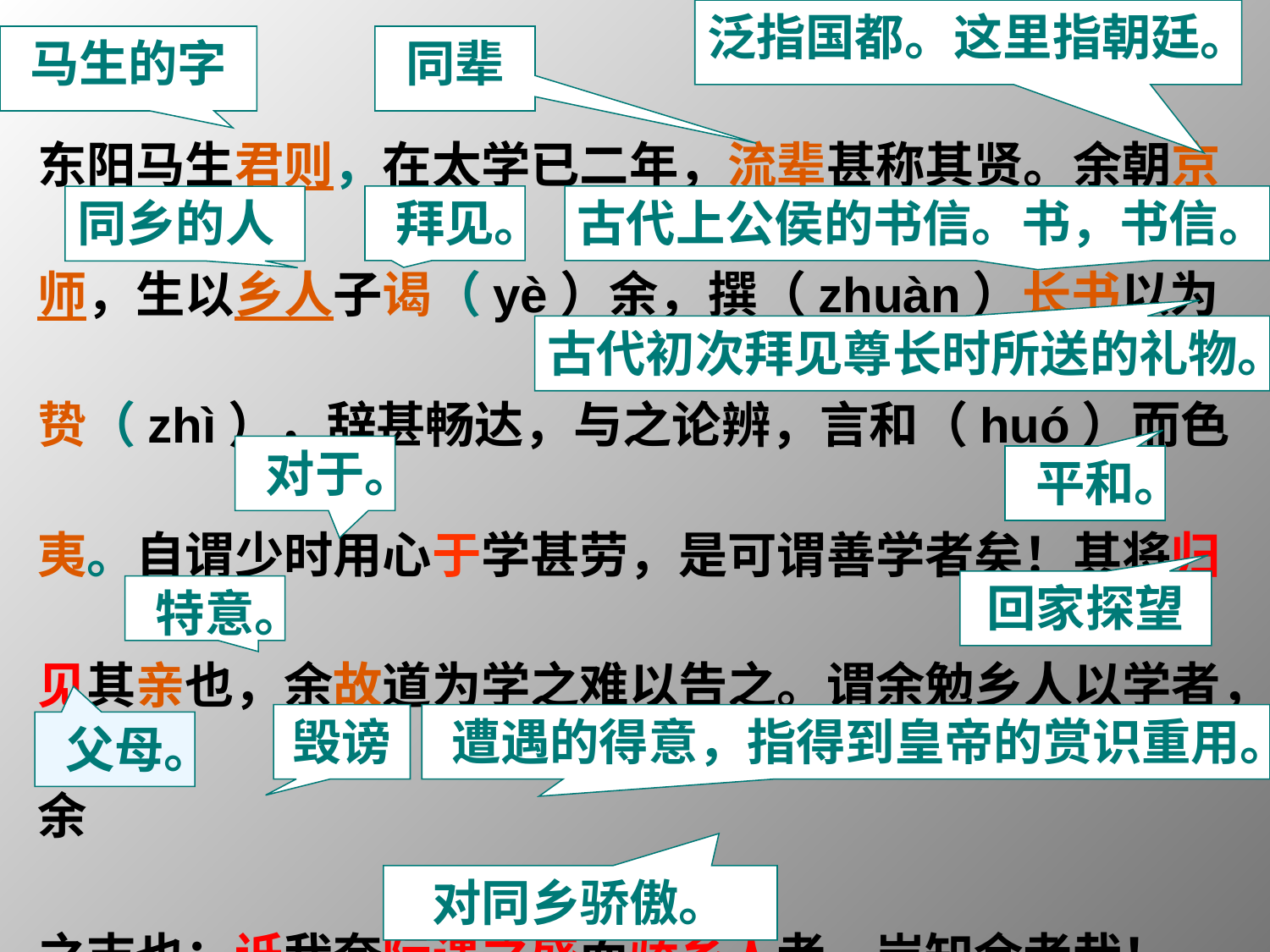

泛指国都。这里指朝廷。
马生的字
同辈
东阳马生君则，在太学已二年，流辈甚称其贤。余朝京师，生以乡人子谒（yè）余，撰（zhuàn）长书以为贽（zhì），辞甚畅达，与之论辨，言和（huó）而色夷。自谓少时用心于学甚劳，是可谓善学者矣！其将归见其亲也，余故道为学之难以告之。谓余勉乡人以学者，余
之志也；诋我夸际遇之盛而骄乡人者，岂知余者哉！

同乡的人
拜见。
古代上公侯的书信。书，书信。
古代初次拜见尊长时所送的礼物。
对于。
平和。
回家探望
特意。
毁谤
遭遇的得意，指得到皇帝的赏识重用。
父母。
对同乡骄傲。